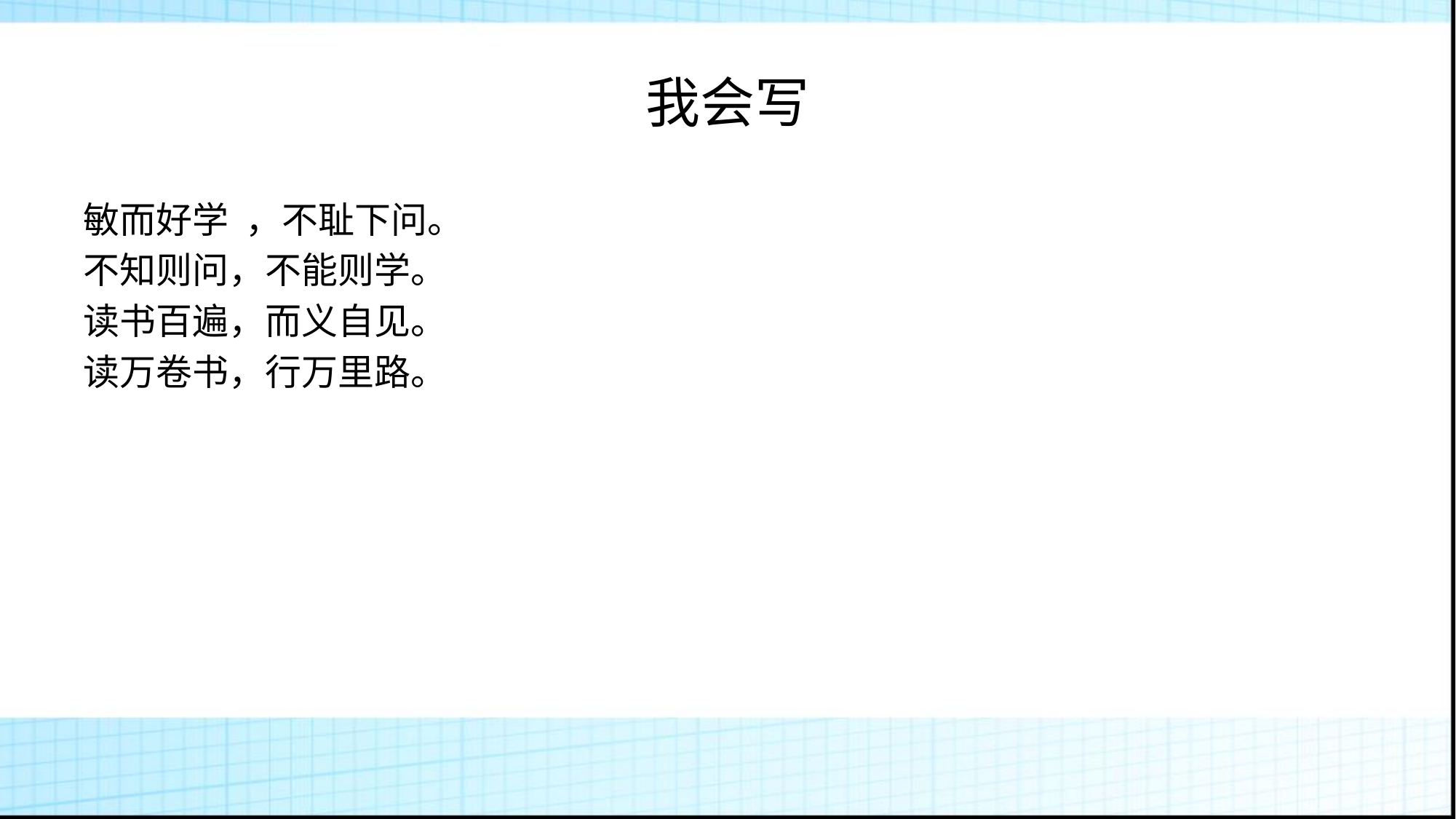

# 我会写
敏而好学  ，不耻下问。
不知则问，不能则学。
读书百遍，而义自见。
读万卷书，行万里路。